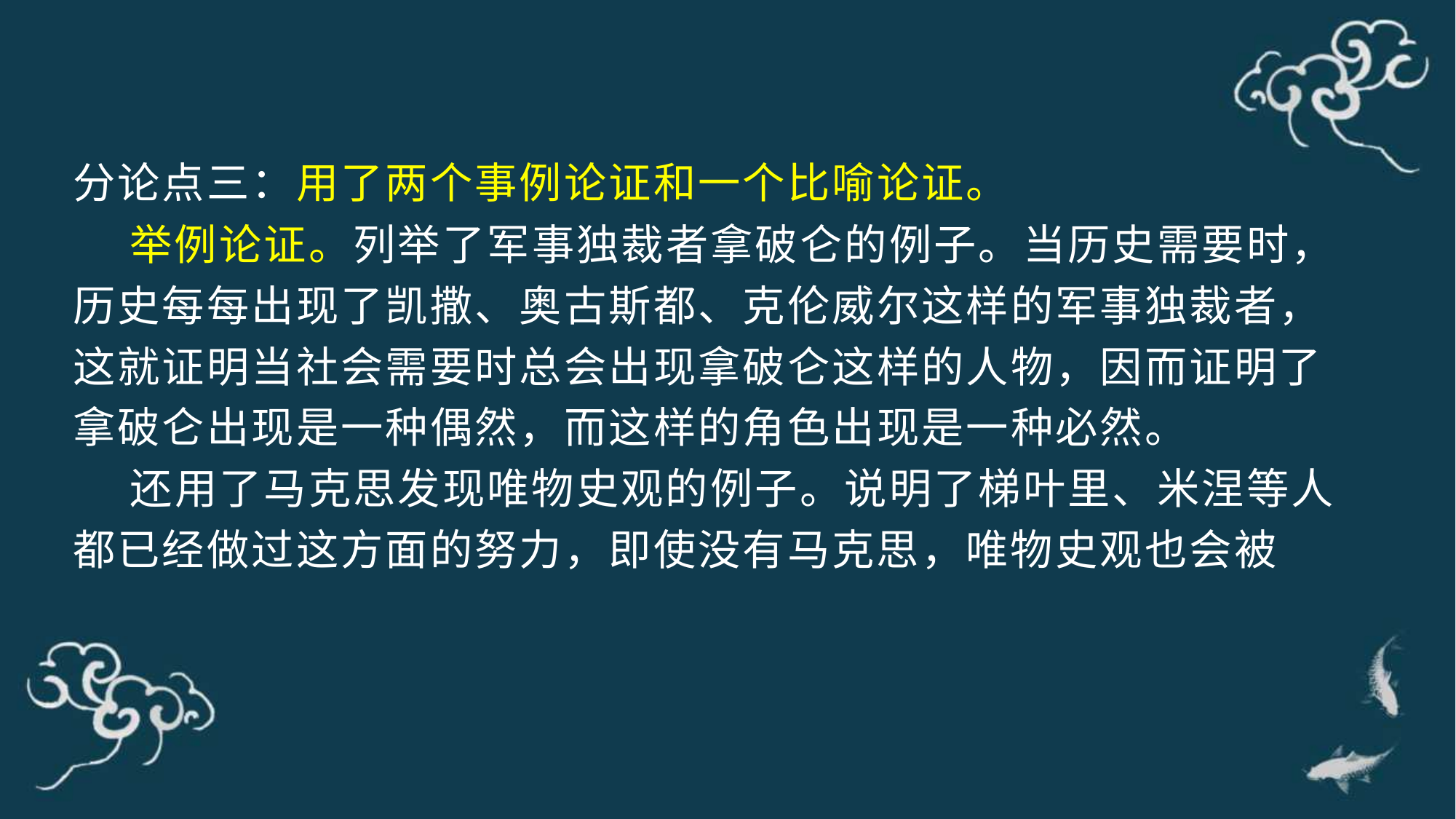

分论点三：用了两个事例论证和一个比喻论证。
    举例论证。列举了军事独裁者拿破仑的例子。当历史需要时，历史每每出现了凯撒、奥古斯都、克伦威尔这样的军事独裁者，这就证明当社会需要时总会出现拿破仑这样的人物，因而证明了拿破仑出现是一种偶然，而这样的角色出现是一种必然。
    还用了马克思发现唯物史观的例子。说明了梯叶里、米涅等人都已经做过这方面的努力，即使没有马克思，唯物史观也会被